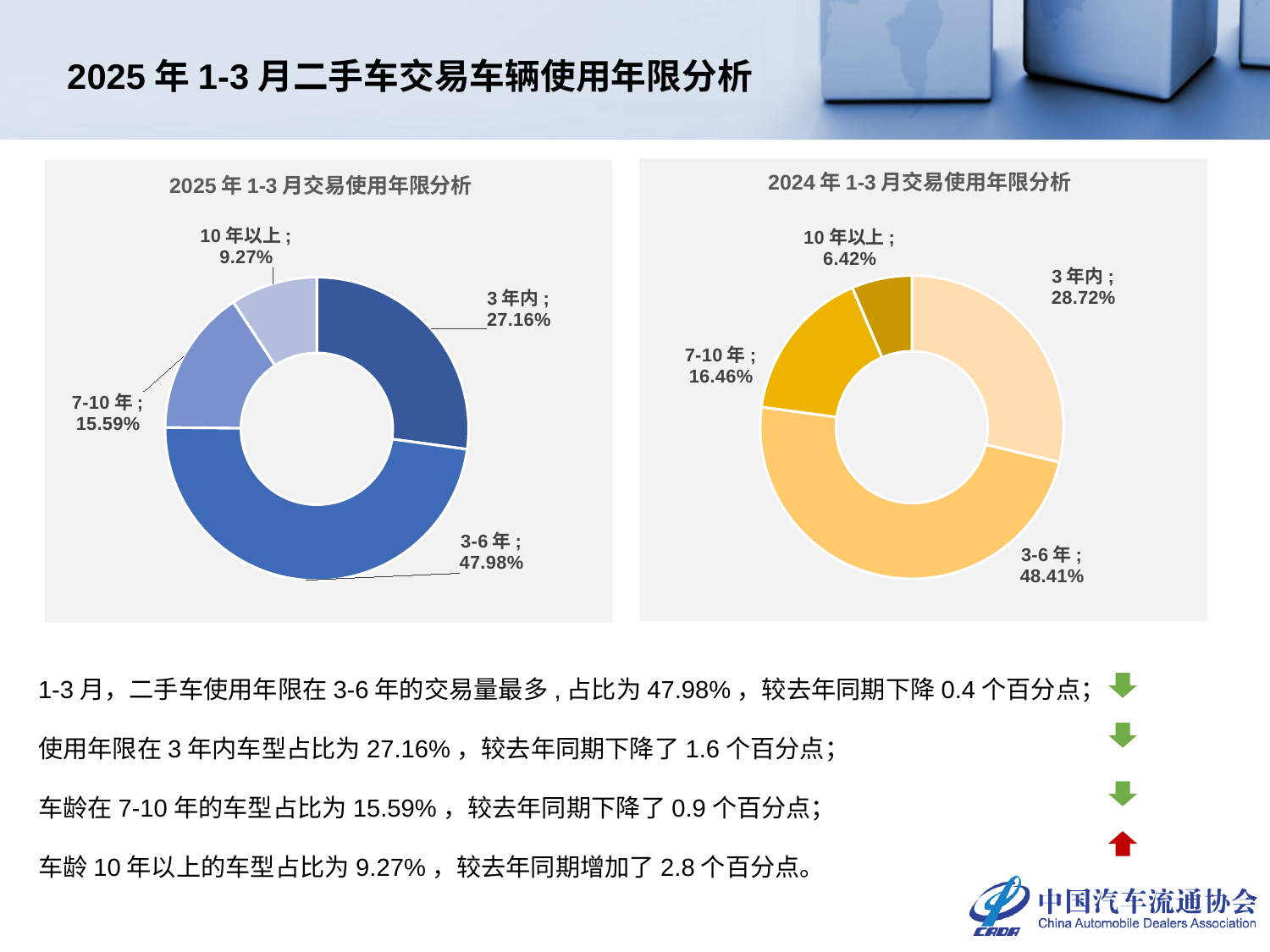

# 2025年1-3月二手车交易车辆使用年限分析

### Chart: 2024年1-3月交易使用年限分析

| Category | 2024年 |
|---|---|
| 3年内 | 0.2871648125480539 |
| 3-6年 | 0.48406636177344126 |
| 7-10年 | 0.16459408399323608 |
| 10年以上 | 0.06417474168526872 |

### Chart: 2025年1-3月交易使用年限分析

| Category | 2025年 |
|---|---|
| 3年内 | 0.2716021542087181 |
| 3-6年 | 0.47979783619792105 |
| 7-10年 | 0.15594377075079768 |
| 10年以上 | 0.09265623884256319 |
1-3月，二手车使用年限在3-6年的交易量最多,占比为47.98%，较去年同期下降0.4个百分点；
使用年限在3年内车型占比为27.16%，较去年同期下降了1.6个百分点；
车龄在7-10年的车型占比为15.59%，较去年同期下降了0.9个百分点；
车龄10年以上的车型占比为9.27%，较去年同期增加了2.8个百分点。